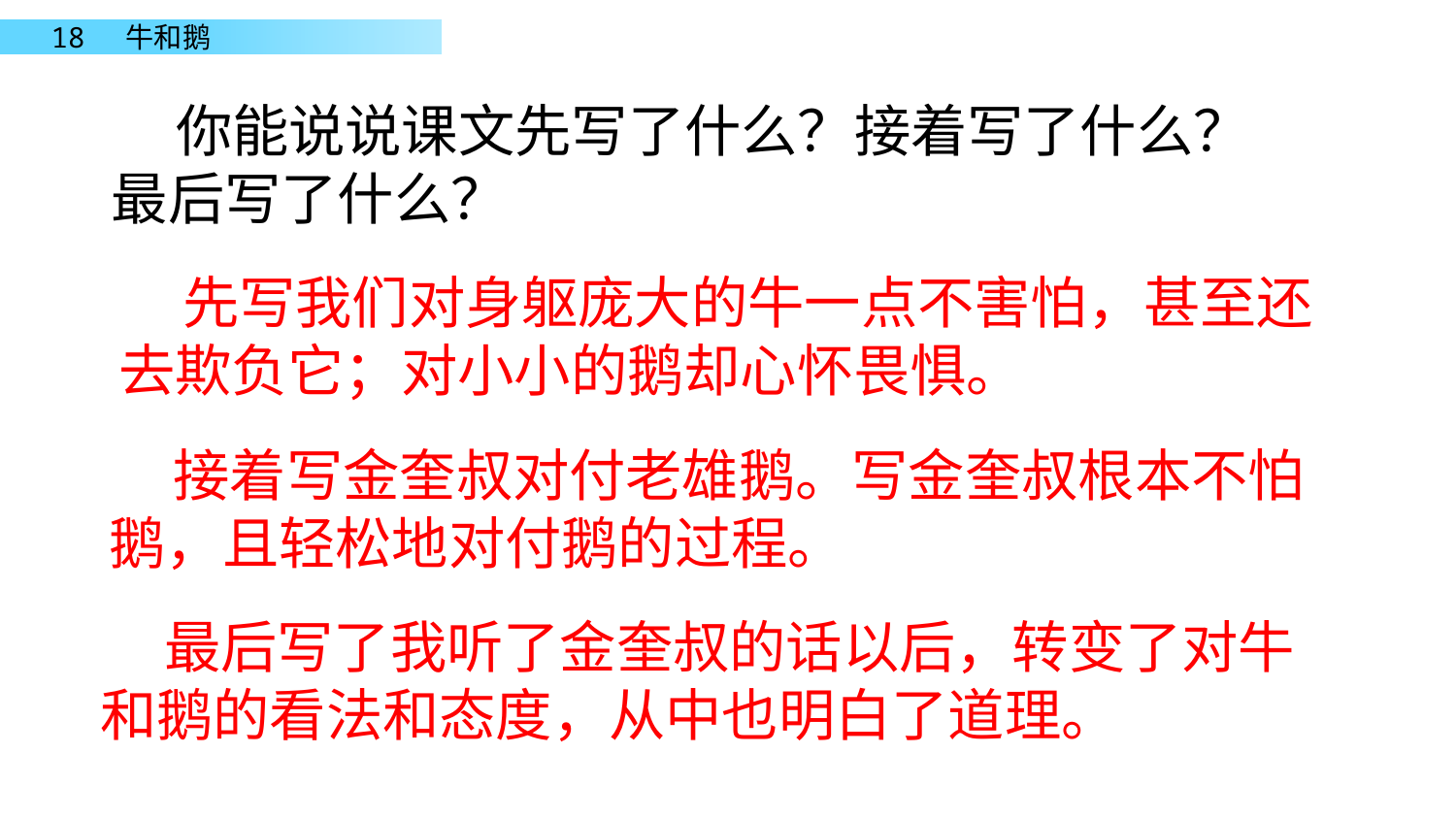

你能说说课文先写了什么？接着写了什么？最后写了什么？
    先写我们对身躯庞大的牛一点不害怕，甚至还去欺负它；对小小的鹅却心怀畏惧。
    接着写金奎叔对付老雄鹅。写金奎叔根本不怕鹅，且轻松地对付鹅的过程。
    最后写了我听了金奎叔的话以后，转变了对牛和鹅的看法和态度，从中也明白了道理。